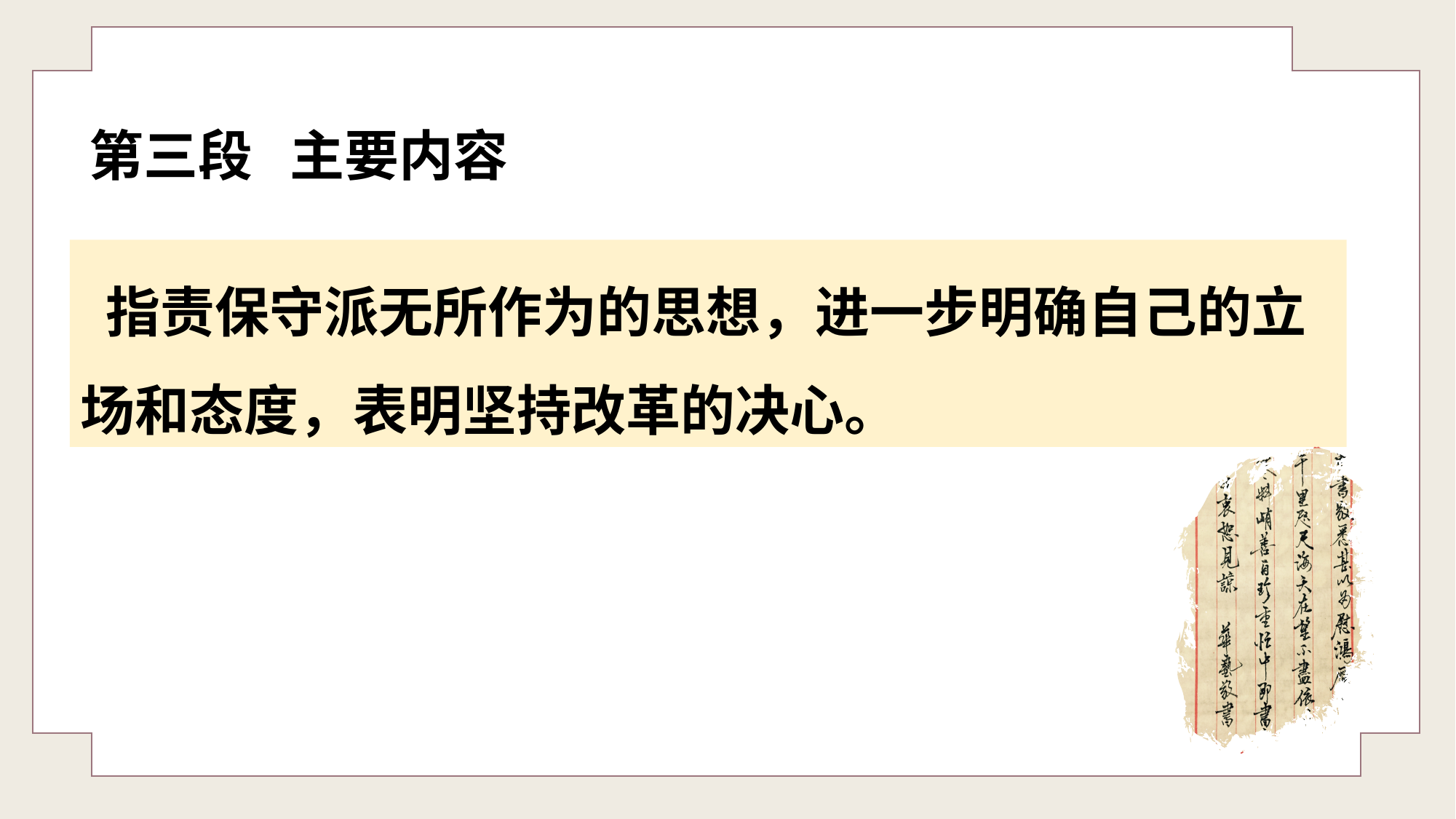

第三段   主要内容
 指责保守派无所作为的思想，进一步明确自己的立场和态度，表明坚持改革的决心。